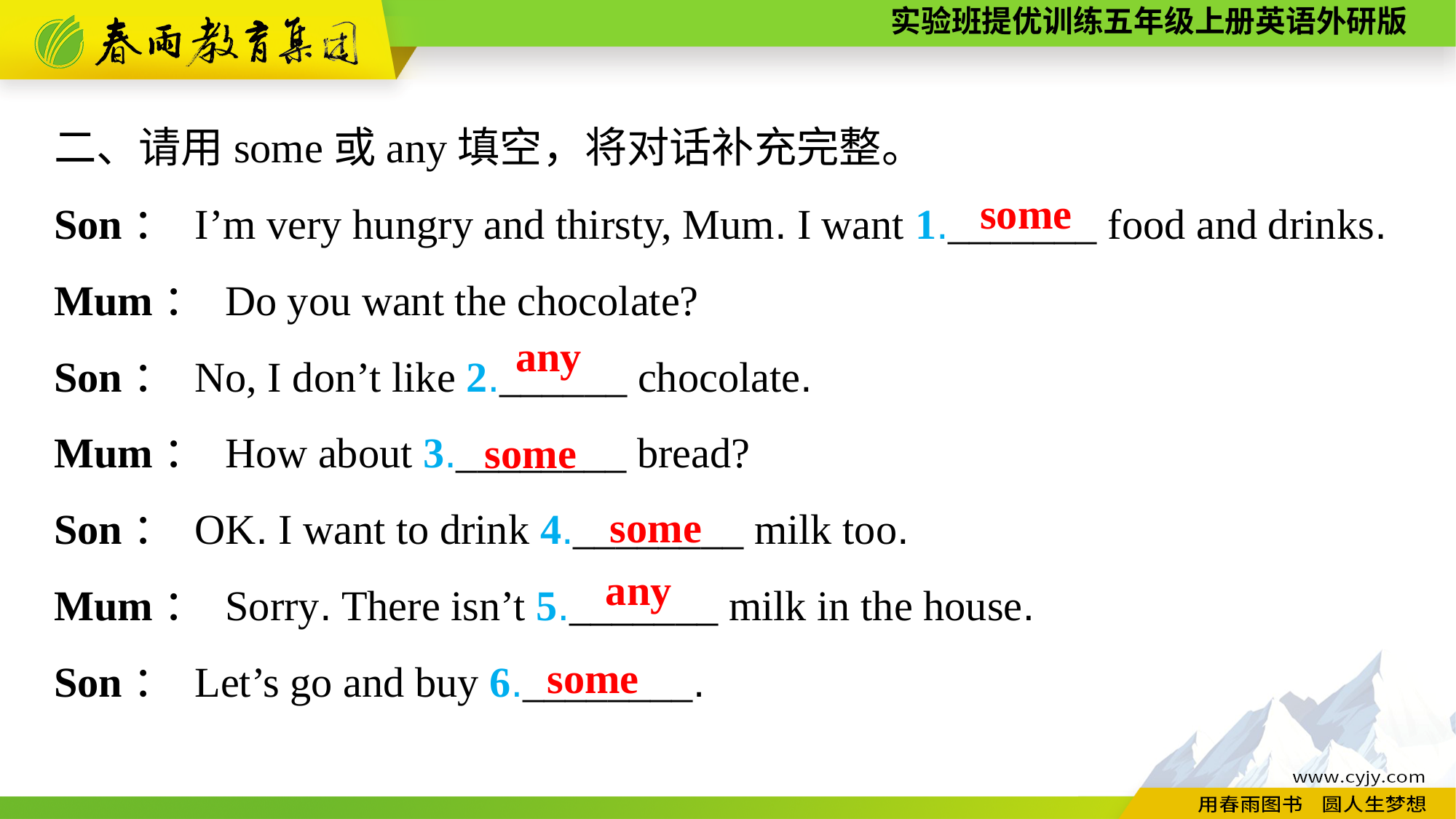

二、请用some或any填空，将对话补充完整。
Son： I’m very hungry and thirsty, Mum. I want 1._______ food and drinks.
Mum： Do you want the chocolate?
Son： No, I don’t like 2.______ chocolate.
Mum： How about 3.________ bread?
Son： OK. I want to drink 4.________ milk too.
Mum： Sorry. There isn’t 5._______ milk in the house.
Son： Let’s go and buy 6.________.
some
any
some
some
any
some